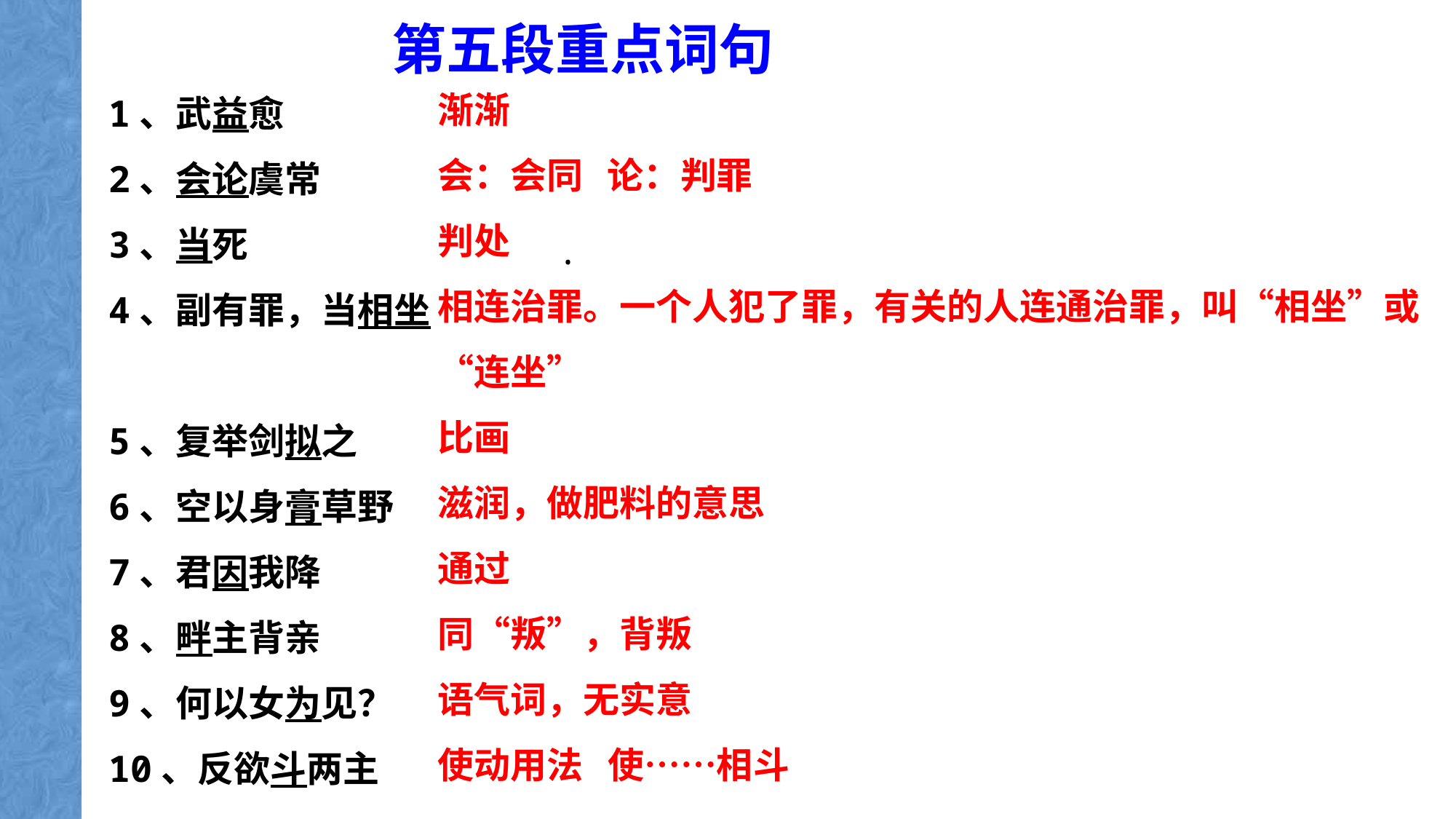

第五段重点词句

1、武益愈
2、会论虞常
3、当死
4、副有罪，当相坐

5、复举剑拟之
6、空以身膏草野
7、君因我降
8、畔主背亲
9、何以女为见？
10、反欲斗两主
渐渐
会：会同   论：判罪
判处
相连治罪。一个人犯了罪，有关的人连通治罪，叫“相坐”或“连坐”
比画
滋润，做肥料的意思
通过
同“叛”，背叛
语气词，无实意
使动用法   使……相斗

.